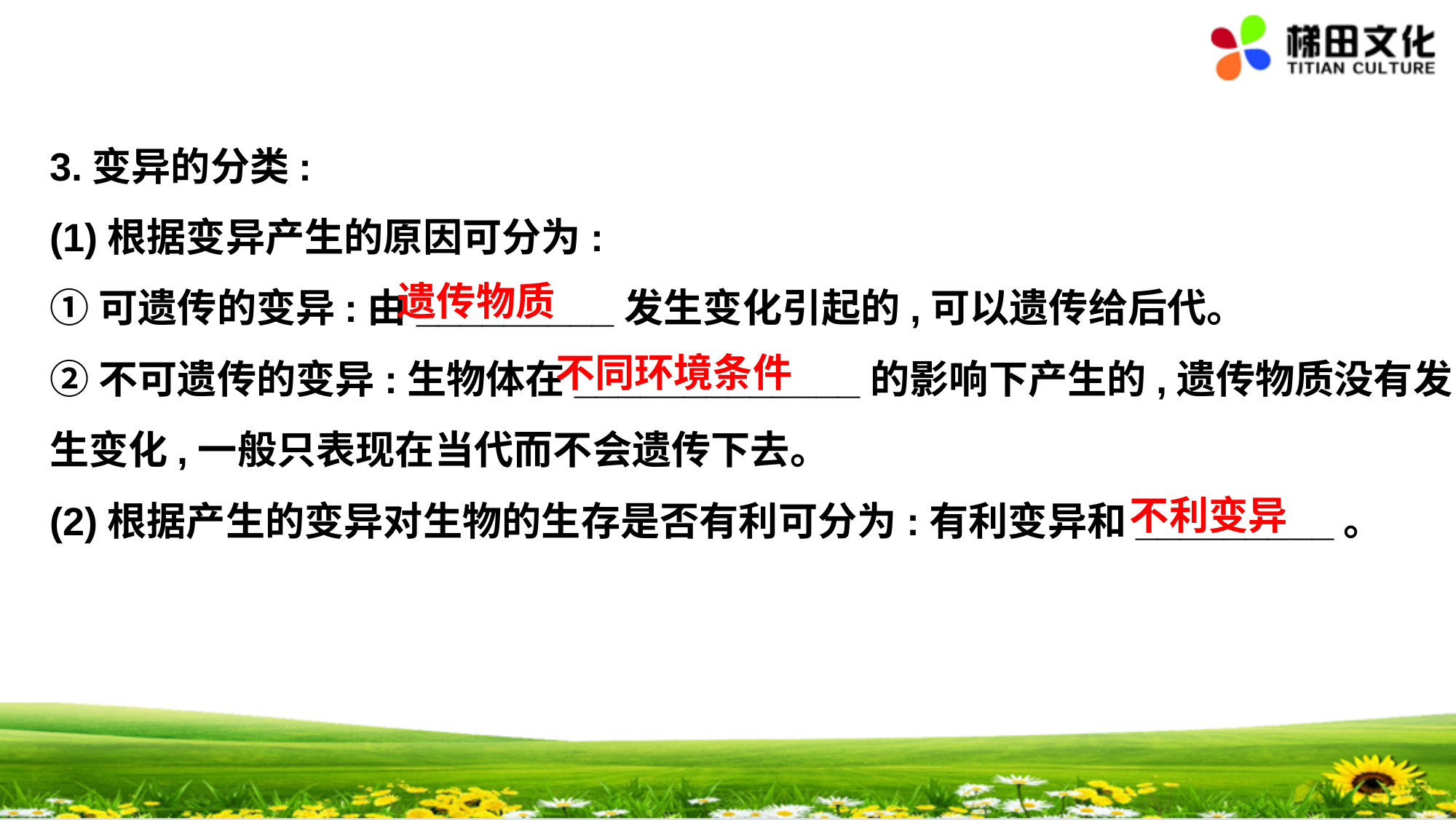

3.变异的分类:
(1)根据变异产生的原因可分为:
①可遗传的变异:由_________发生变化引起的,可以遗传给后代。
②不可遗传的变异:生物体在_____________的影响下产生的,遗传物质没有发
生变化,一般只表现在当代而不会遗传下去。
(2)根据产生的变异对生物的生存是否有利可分为:有利变异和_________。
遗传物质
不同环境条件
不利变异